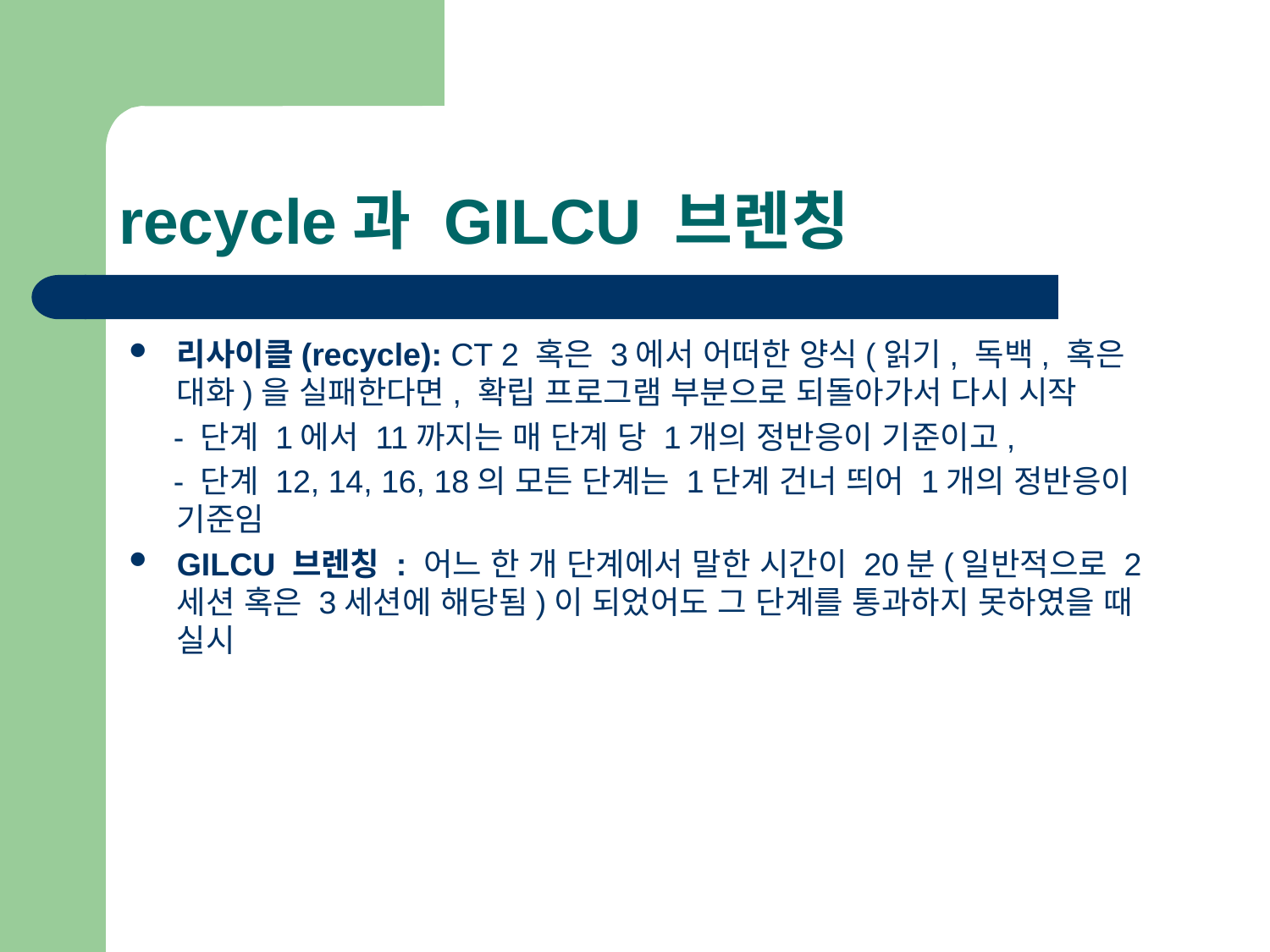

# recycle과 GILCU 브렌칭
리사이클(recycle): CT 2 혹은 3에서 어떠한 양식(읽기, 독백, 혹은 대화)을 실패한다면, 확립 프로그램 부분으로 되돌아가서 다시 시작
     - 단계 1에서 11까지는 매 단계 당 1개의 정반응이 기준이고,
     - 단계 12, 14, 16, 18의 모든 단계는 1단계 건너 띄어 1개의 정반응이 기준임
GILCU 브렌칭 : 어느 한 개 단계에서 말한 시간이 20분(일반적으로 2세션 혹은 3세션에 해당됨)이 되었어도 그 단계를 통과하지 못하였을 때 실시